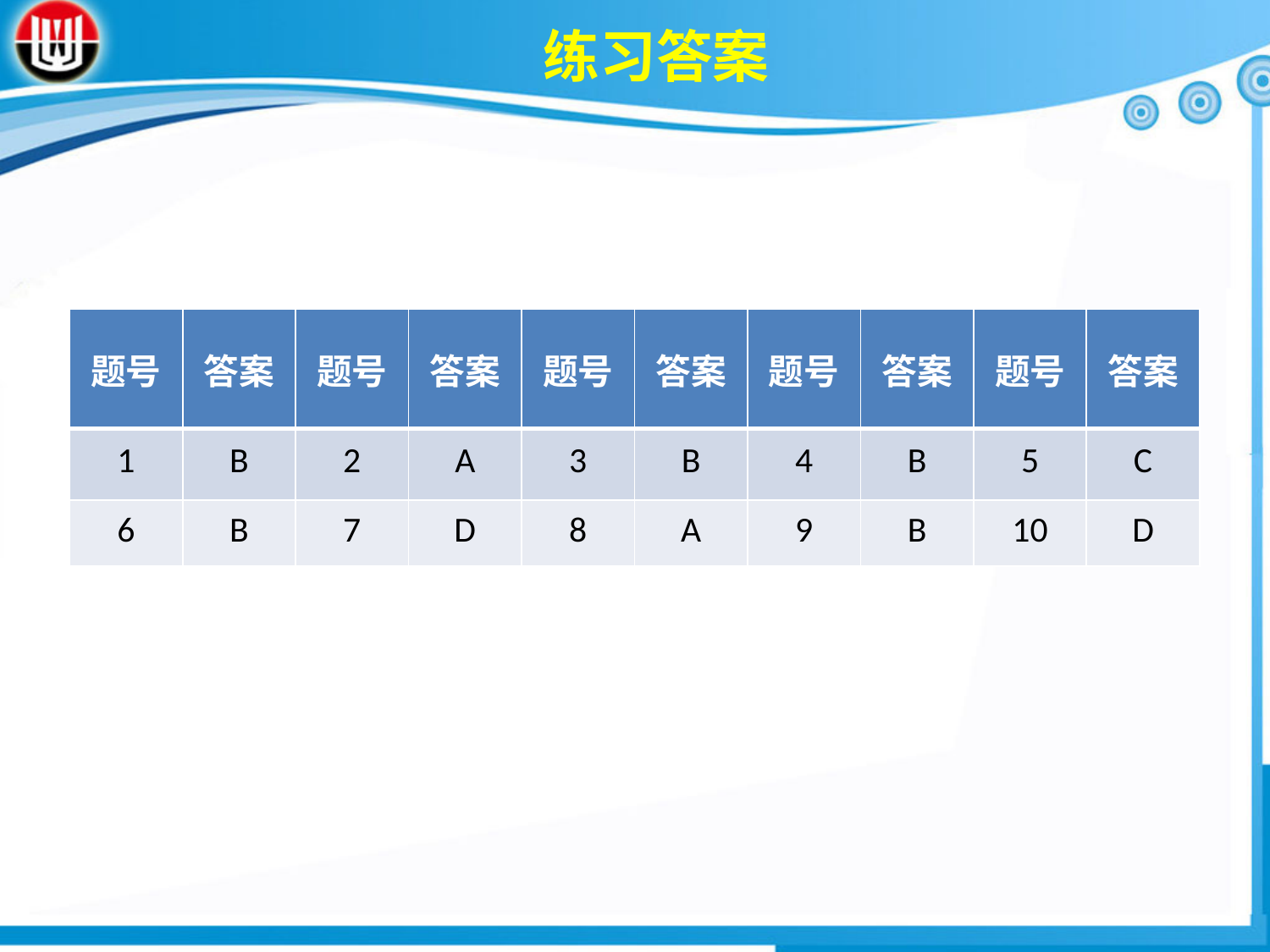

练习答案
| 题号 | 答案 | 题号 | 答案 | 题号 | 答案 | 题号 | 答案 | 题号 | 答案 |
| --- | --- | --- | --- | --- | --- | --- | --- | --- | --- |
| 1 | B | 2 | A | 3 | B | 4 | B | 5 | C |
| 6 | B | 7 | D | 8 | A | 9 | B | 10 | D |